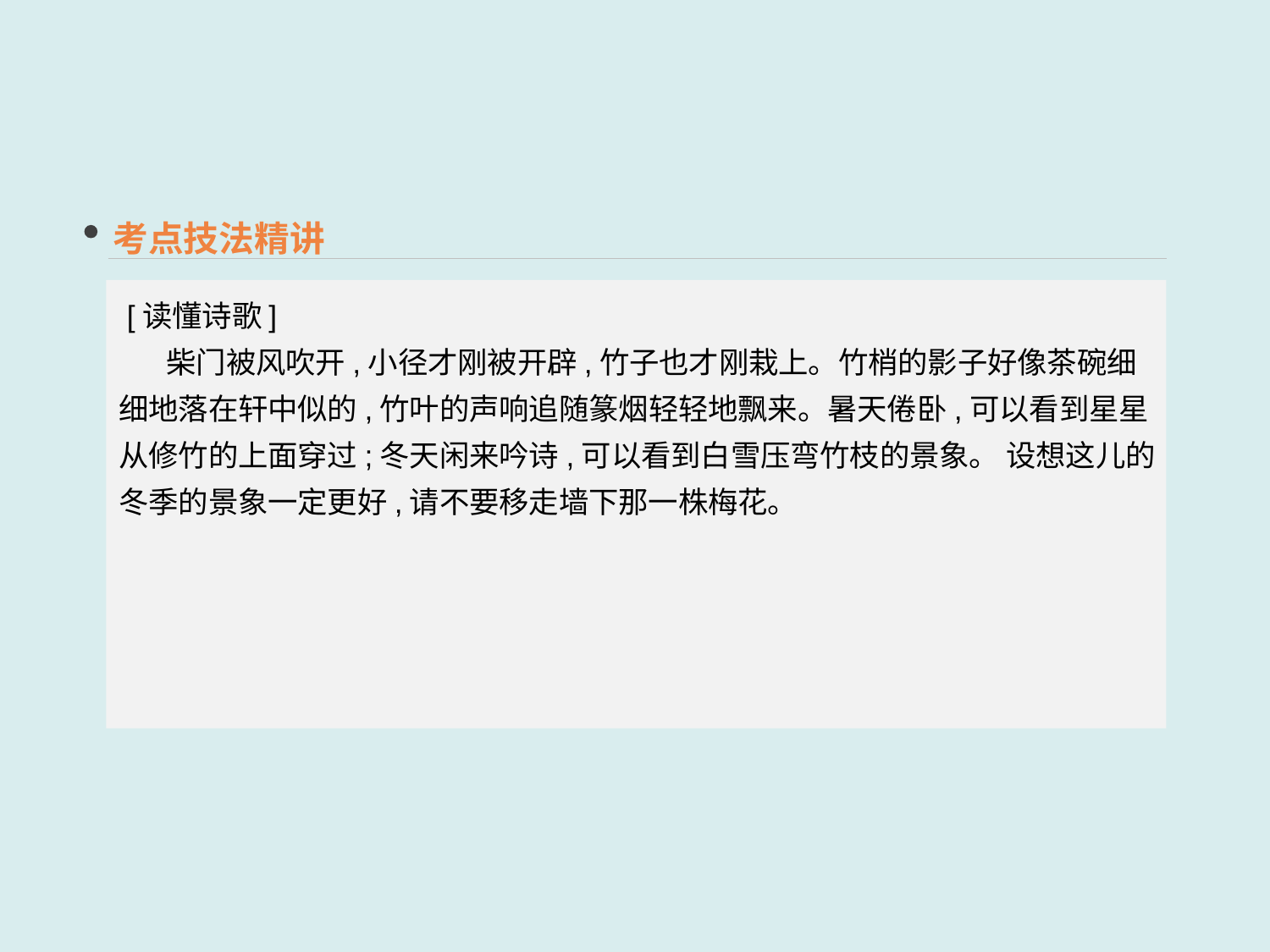

考点技法精讲

 [读懂诗歌]
      柴门被风吹开,小径才刚被开辟,竹子也才刚栽上。竹梢的影子好像茶碗细细地落在轩中似的,竹叶的声响追随篆烟轻轻地飘来。暑天倦卧,可以看到星星从修竹的上面穿过;冬天闲来吟诗,可以看到白雪压弯竹枝的景象。 设想这儿的冬季的景象一定更好,请不要移走墙下那一株梅花。